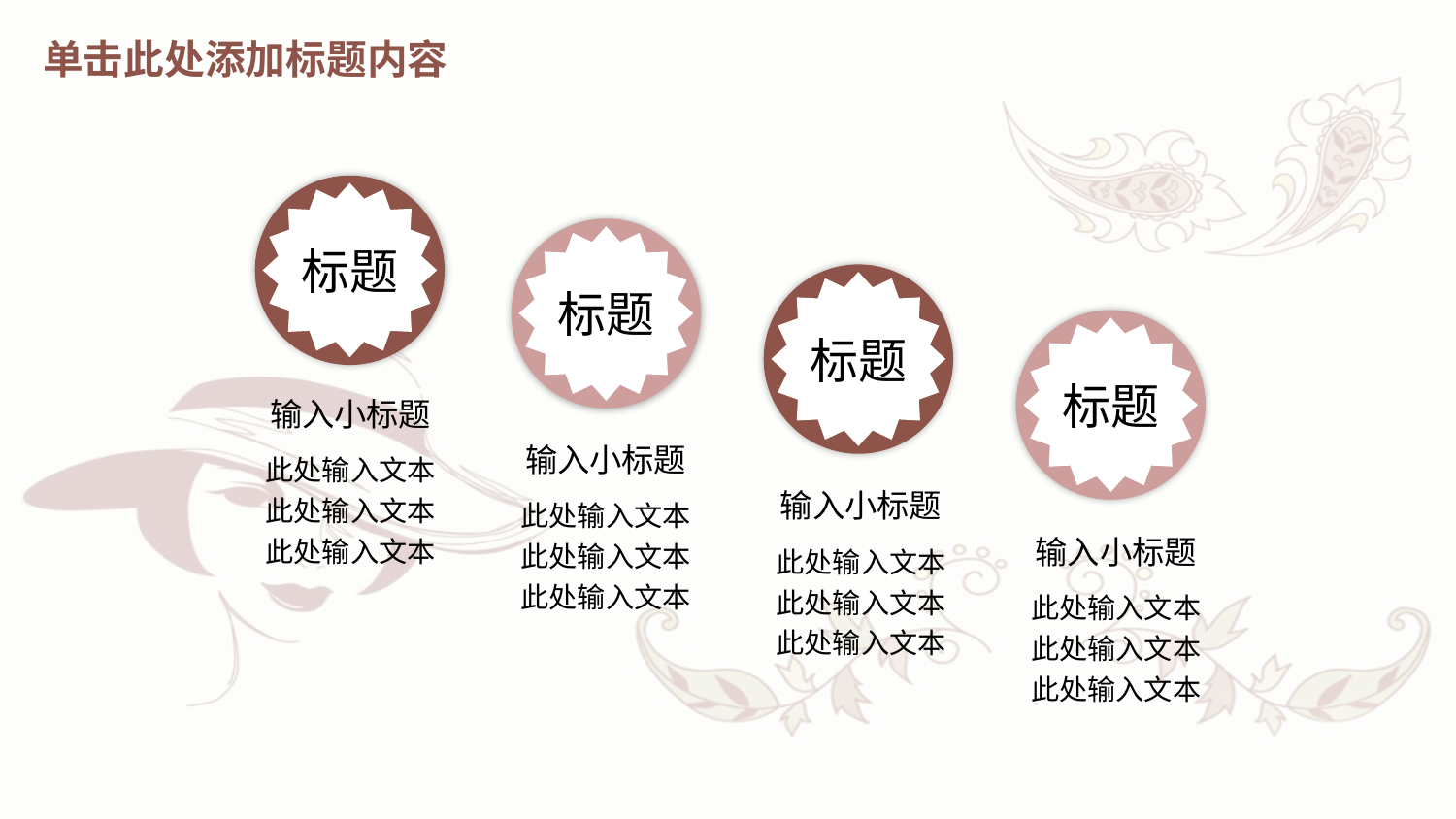

单击此处添加标题内容

标题

标题

标题

标题
输入小标题
输入小标题
此处输入文本
此处输入文本
此处输入文本
输入小标题
此处输入文本
此处输入文本
此处输入文本
输入小标题
此处输入文本
此处输入文本
此处输入文本
此处输入文本
此处输入文本
此处输入文本